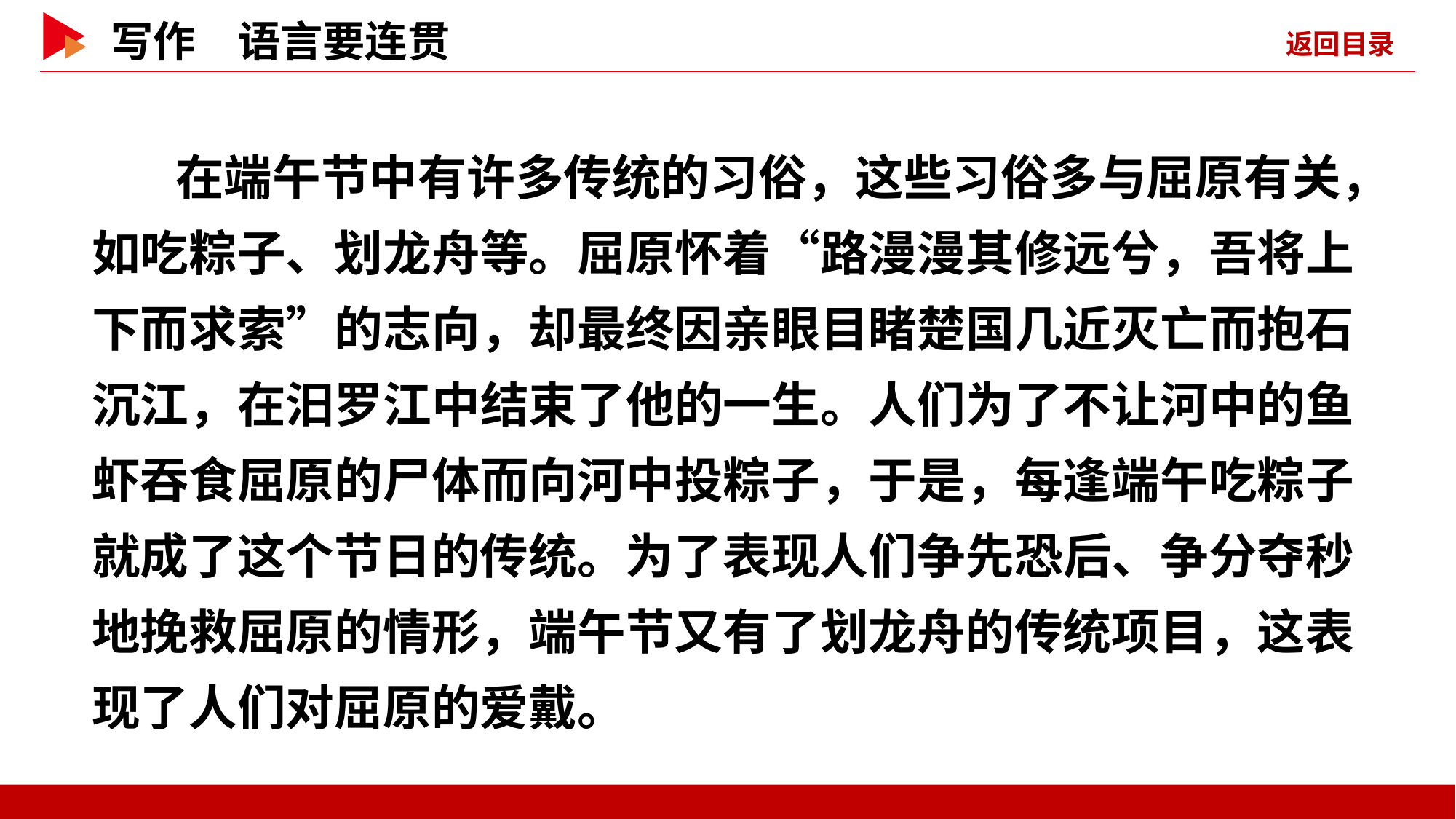

在端午节中有许多传统的习俗，这些习俗多与屈原有关，如吃粽子、划龙舟等。屈原怀着“路漫漫其修远兮，吾将上下而求索”的志向，却最终因亲眼目睹楚国几近灭亡而抱石沉江，在汨罗江中结束了他的一生。人们为了不让河中的鱼虾吞食屈原的尸体而向河中投粽子，于是，每逢端午吃粽子就成了这个节日的传统。为了表现人们争先恐后、争分夺秒地挽救屈原的情形，端午节又有了划龙舟的传统项目，这表现了人们对屈原的爱戴。